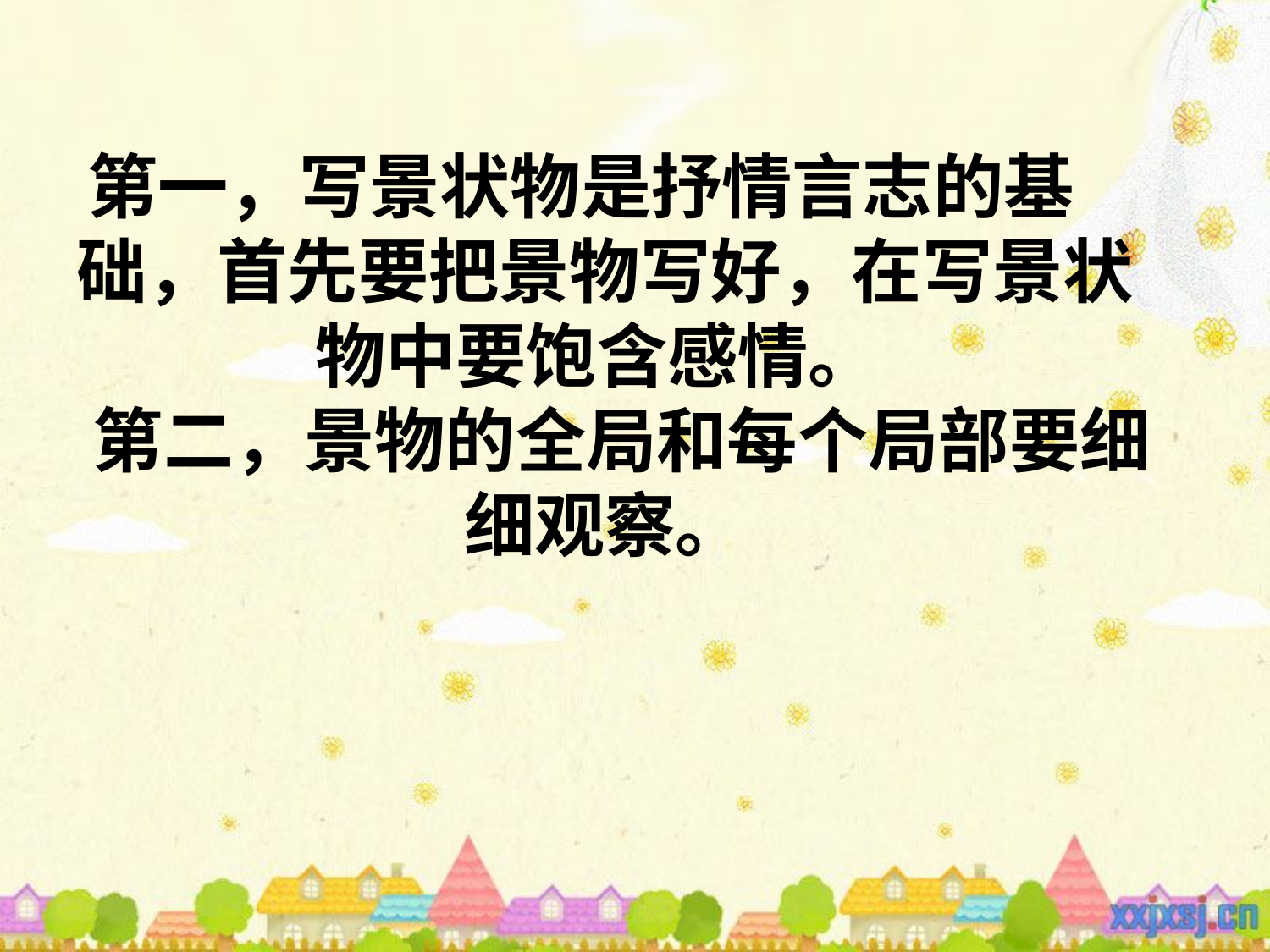

# 质疑交流 1
第一，写景状物是抒情言志的基    础，首先要把景物写好，在写景状物中要饱含感情。
 第二，景物的全局和每个局部要细细观察。